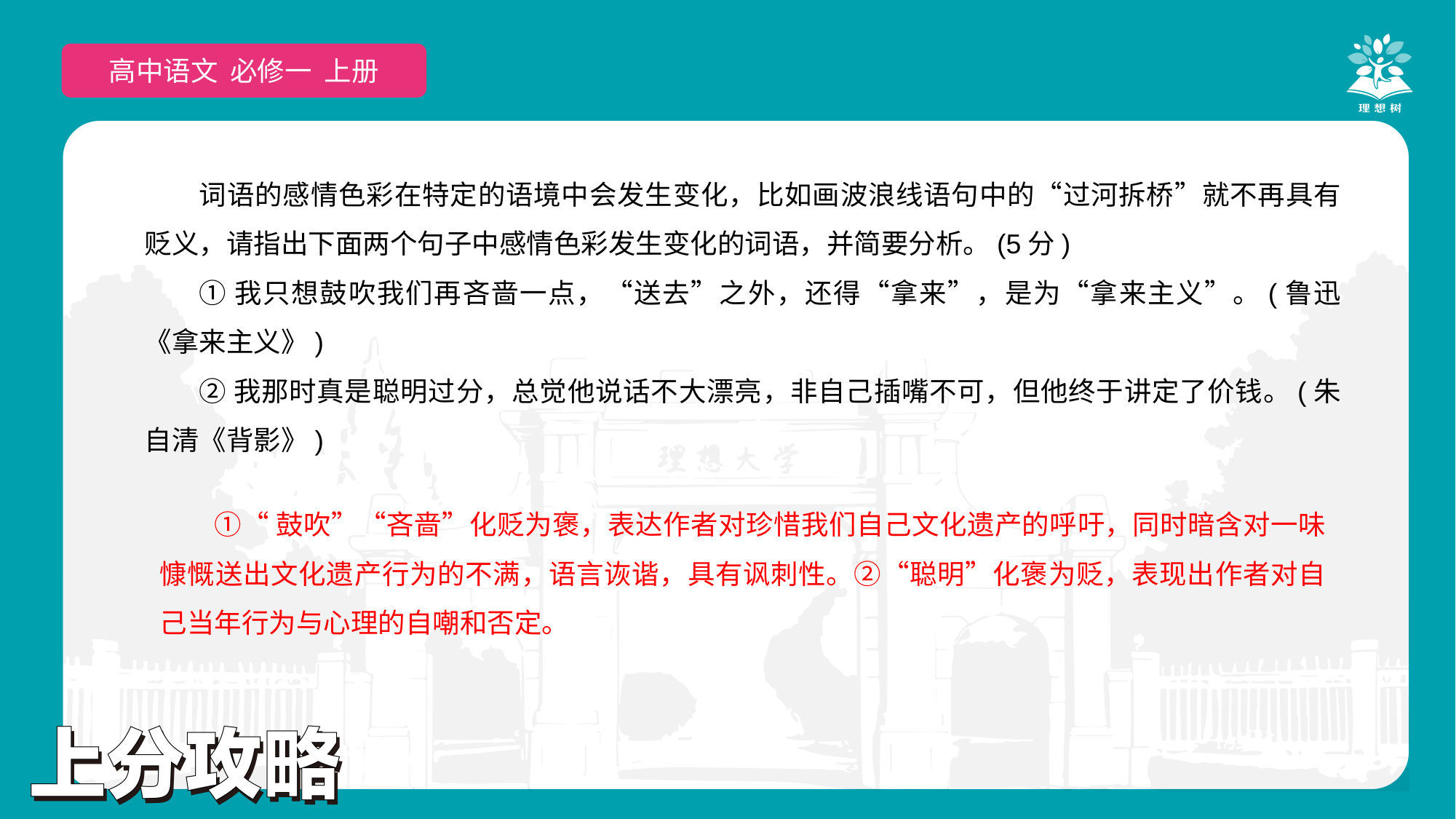

高中语文  必修一  上册
词语的感情色彩在特定的语境中会发生变化，比如画波浪线语句中的“过河拆桥”就不再具有贬义，请指出下面两个句子中感情色彩发生变化的词语，并简要分析。(5分)
①我只想鼓吹我们再吝啬一点，“送去”之外，还得“拿来”，是为“拿来主义”。(鲁迅《拿来主义》)
②我那时真是聪明过分，总觉他说话不大漂亮，非自己插嘴不可，但他终于讲定了价钱。(朱自清《背影》)
①“鼓吹”“吝啬”化贬为褒，表达作者对珍惜我们自己文化遗产的呼吁，同时暗含对一味慷慨送出文化遗产行为的不满，语言诙谐，具有讽刺性。②“聪明”化褒为贬，表现出作者对自己当年行为与心理的自嘲和否定。